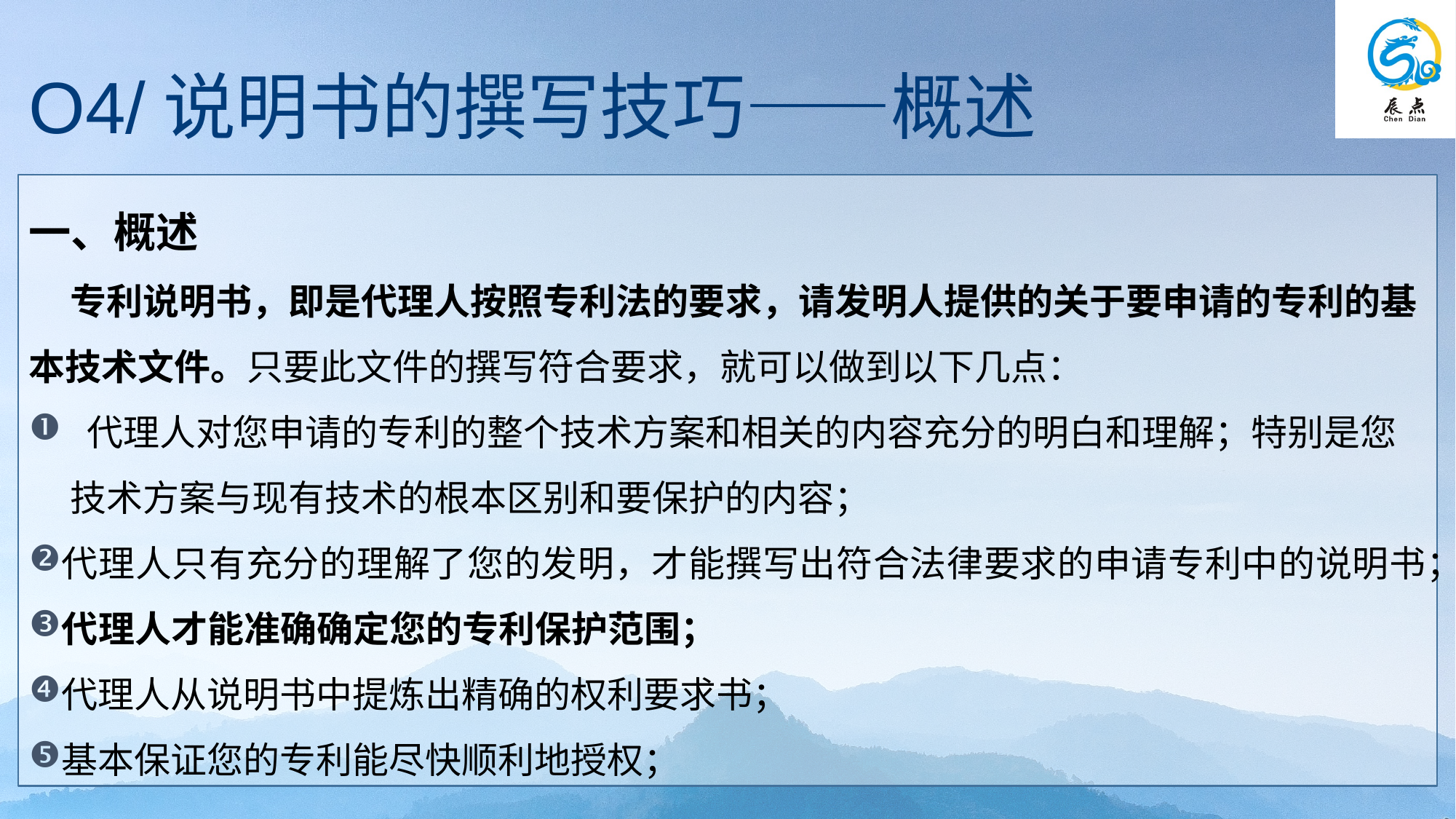

O4/说明书的撰写技巧——概述

一、概述
    专利说明书，即是代理人按照专利法的要求，请发明人提供的关于要申请的专利的基本技术文件。只要此文件的撰写符合要求，就可以做到以下几点：
  代理人对您申请的专利的整个技术方案和相关的内容充分的明白和理解；特别是您
    技术方案与现有技术的根本区别和要保护的内容；
代理人只有充分的理解了您的发明，才能撰写出符合法律要求的申请专利中的说明书；
代理人才能准确确定您的专利保护范围；
代理人从说明书中提炼出精确的权利要求书；
基本保证您的专利能尽快顺利地授权；
17